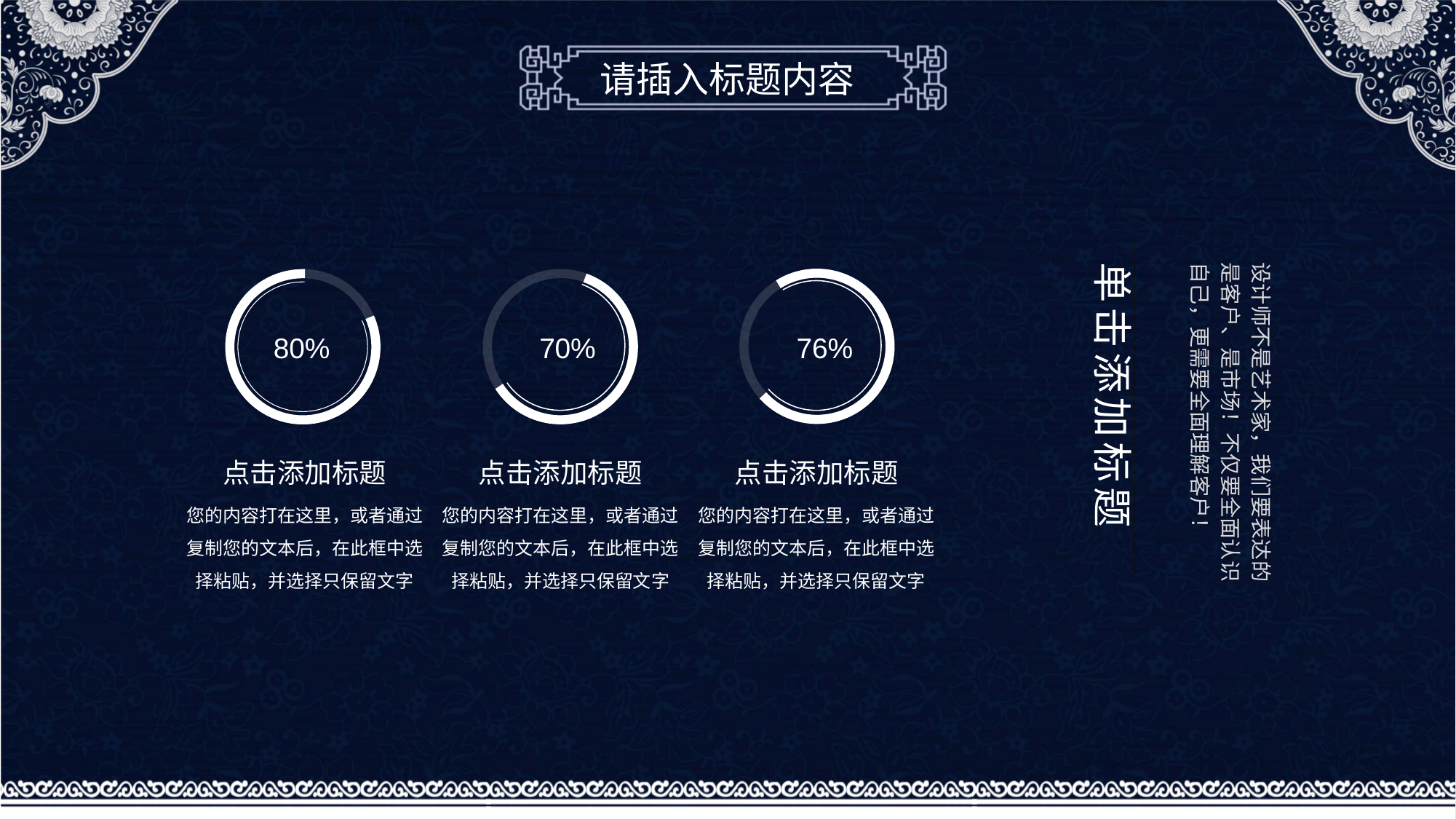

请插入标题内容
单击添加标题
设计师不是艺术家，我们要表达的是客户、是市场！不仅要全面认识自己，更需要全面理解客户！

76%

70%

80%
点击添加标题
您的内容打在这里，或者通过复制您的文本后，在此框中选择粘贴，并选择只保留文字
点击添加标题
您的内容打在这里，或者通过复制您的文本后，在此框中选择粘贴，并选择只保留文字
点击添加标题
您的内容打在这里，或者通过复制您的文本后，在此框中选择粘贴，并选择只保留文字